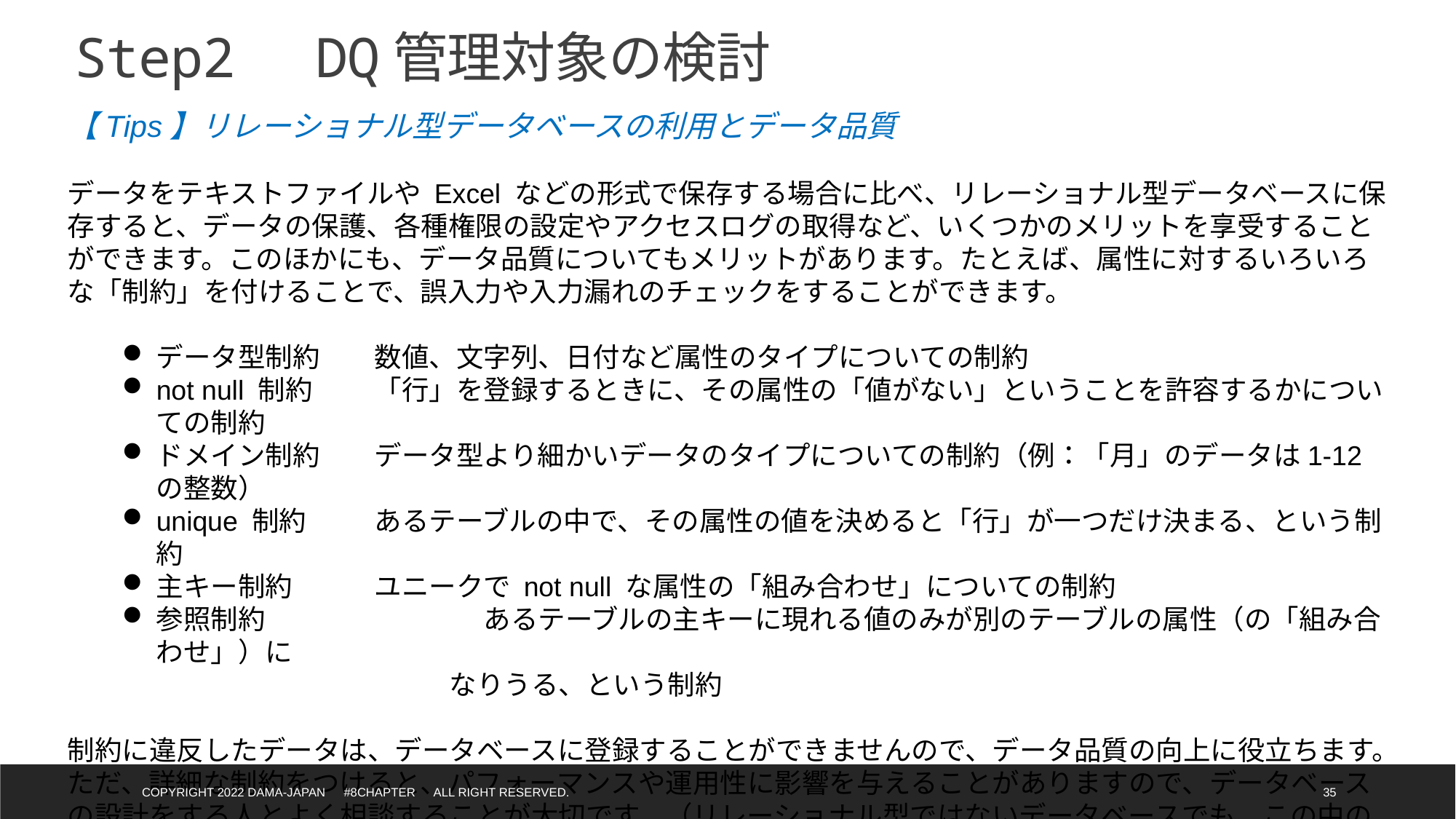

Step2　DQ管理対象の検討
【Tips】リレーショナル型データベースの利用とデータ品質

データをテキストファイルや Excel などの形式で保存する場合に比べ、リレーショナル型データベースに保存すると、データの保護、各種権限の設定やアクセスログの取得など、いくつかのメリットを享受することができます。このほかにも、データ品質についてもメリットがあります。たとえば、属性に対するいろいろな「制約」を付けることで、誤入力や入力漏れのチェックをすることができます。

データ型制約	数値、文字列、日付など属性のタイプについての制約
not null 制約	「行」を登録するときに、その属性の「値がない」ということを許容するかについての制約
ドメイン制約	データ型より細かいデータのタイプについての制約（例：「月」のデータは1-12の整数）
unique 制約	あるテーブルの中で、その属性の値を決めると「行」が一つだけ決まる、という制約
主キー制約	ユニークで not null な属性の「組み合わせ」についての制約
参照制約		あるテーブルの主キーに現れる値のみが別のテーブルの属性（の「組み合わせ」）に
			なりうる、という制約

制約に違反したデータは、データベースに登録することができませんので、データ品質の向上に役立ちます。ただ、詳細な制約をつけると、パフォーマンスや運用性に影響を与えることがありますので、データベースの設計をする人とよく相談することが大切です。（リレーショナル型ではないデータベースでも、この中のいくつかは実現されています。 ）
Copyright 2022 DAMA-JAPAN　#8chapter　All right reserved.
35